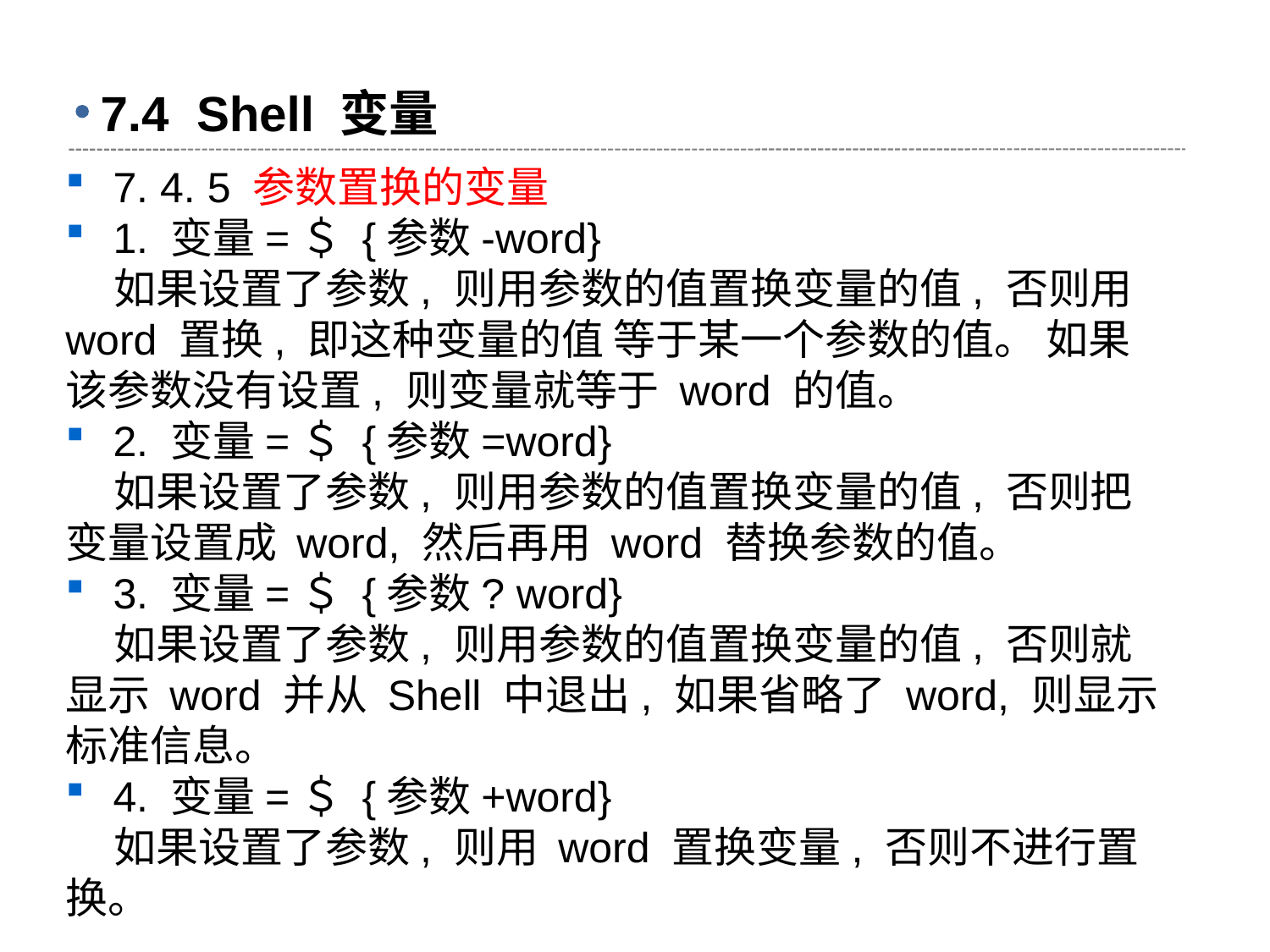

# 7.4  Shell 变量

7. 4. 5 参数置换的变量
1. 变量=＄ {参数-word}
    如果设置了参数, 则用参数的值置换变量的值, 否则用 word 置换, 即这种变量的值 等于某一个参数的值。 如果该参数没有设置, 则变量就等于 word 的值。
2. 变量=＄ {参数=word}
    如果设置了参数, 则用参数的值置换变量的值, 否则把变量设置成 word, 然后再用 word 替换参数的值。
3. 变量=＄ {参数? word}
    如果设置了参数, 则用参数的值置换变量的值, 否则就显示 word 并从 Shell 中退出, 如果省略了 word, 则显示标准信息。
4. 变量=＄ {参数+word}
    如果设置了参数, 则用 word 置换变量, 否则不进行置换。